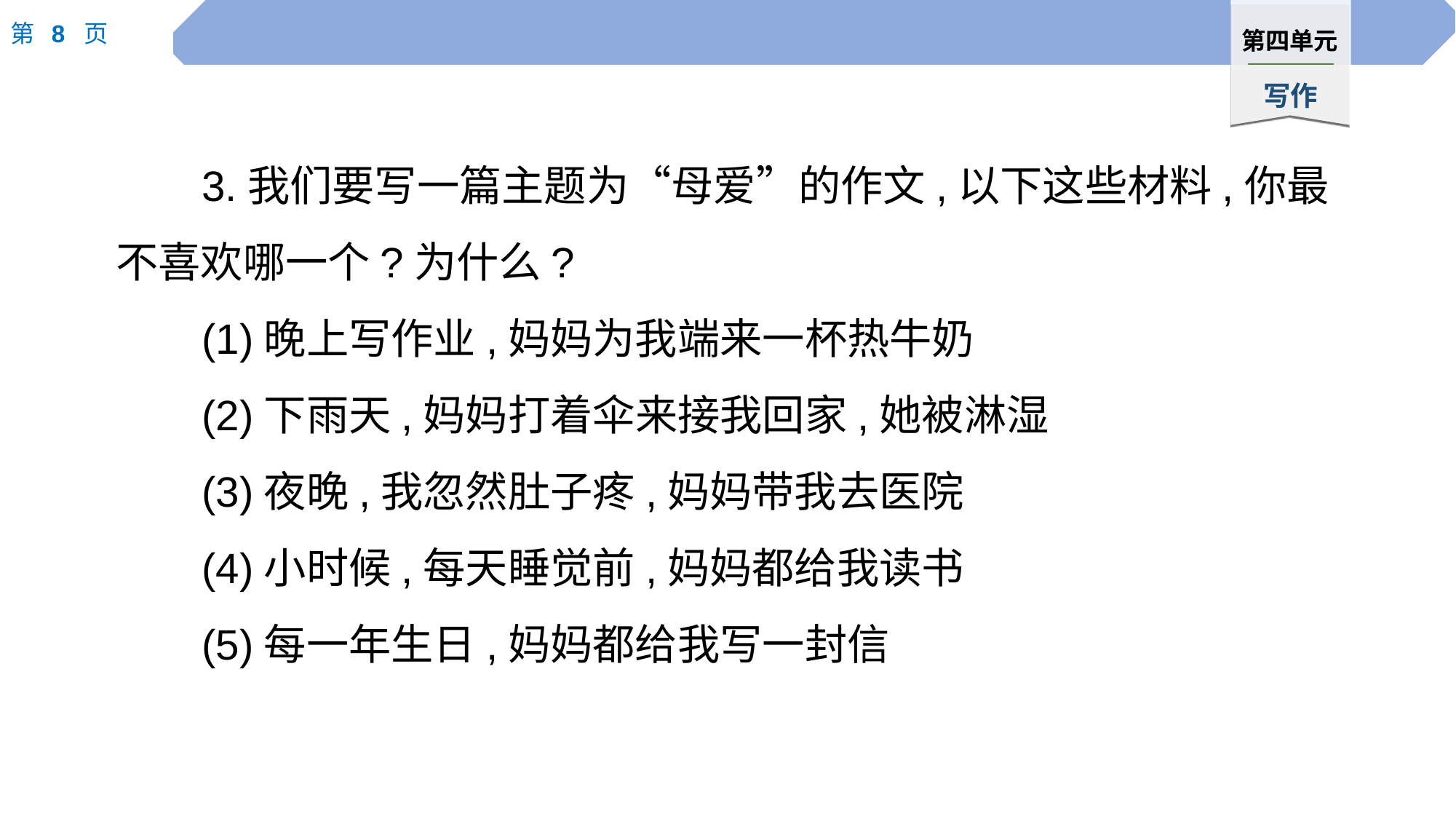

3.我们要写一篇主题为“母爱”的作文,以下这些材料,你最不喜欢哪一个?为什么?
(1)晚上写作业,妈妈为我端来一杯热牛奶
(2)下雨天,妈妈打着伞来接我回家,她被淋湿
(3)夜晚,我忽然肚子疼,妈妈带我去医院
(4)小时候,每天睡觉前,妈妈都给我读书
(5)每一年生日,妈妈都给我写一封信